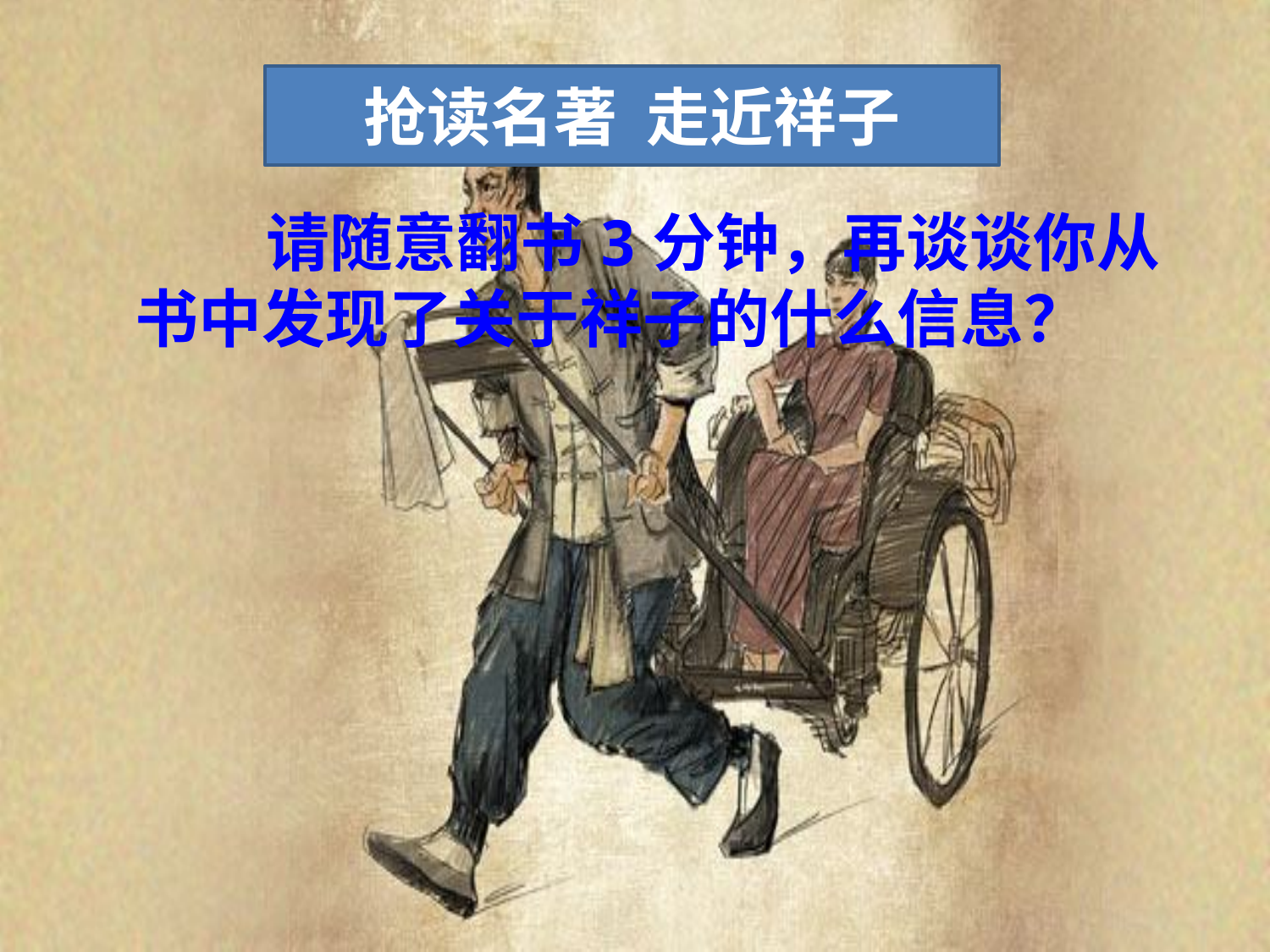

抢读名著  走近祥子
             请随意翻书3分钟，再谈谈你从书中发现了关于祥子的什么信息？